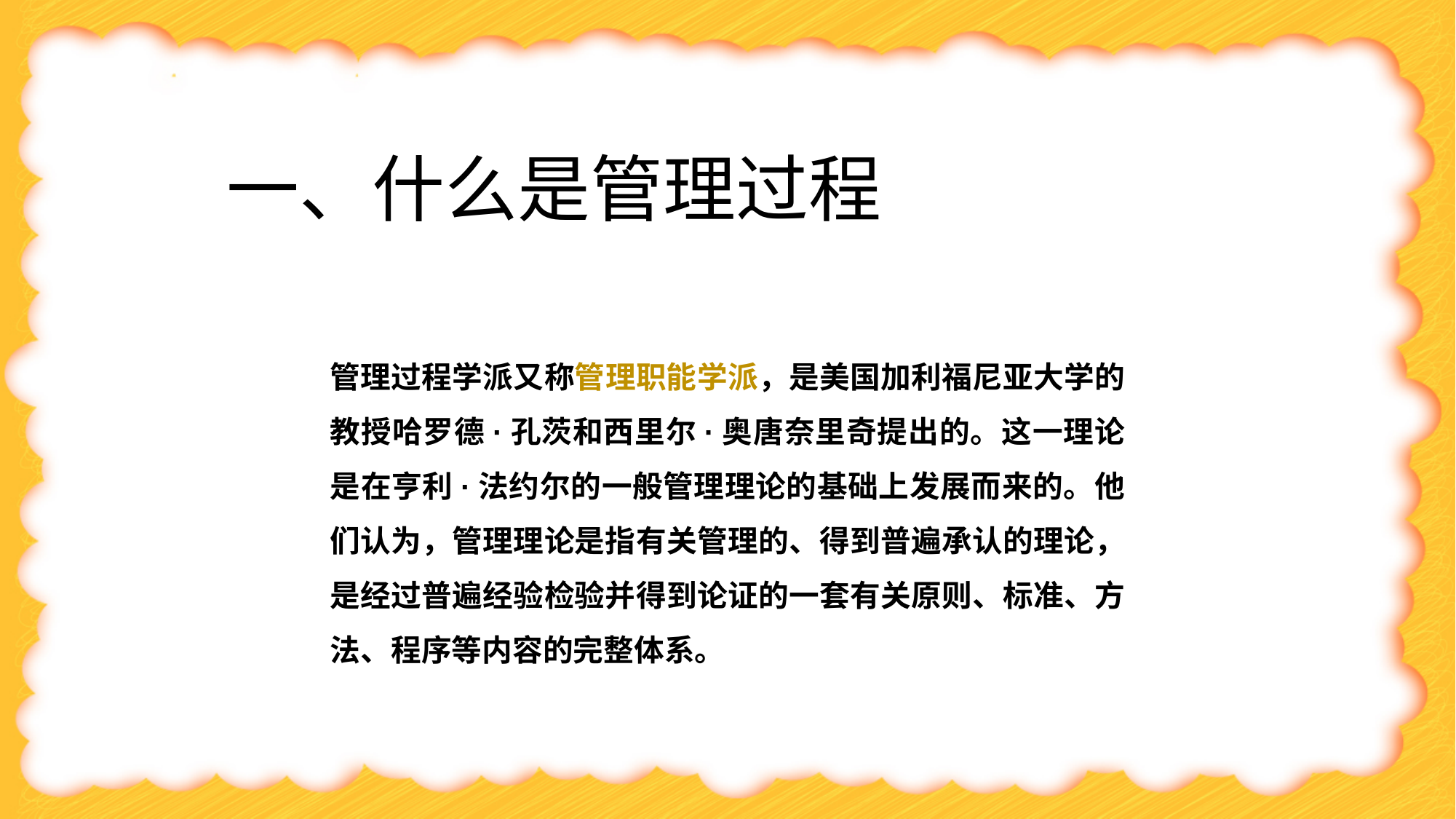

一、什么是管理过程
管理过程学派又称管理职能学派，是美国加利福尼亚大学的教授哈罗德·孔茨和西里尔·奥唐奈里奇提出的。这一理论是在亨利·法约尔的一般管理理论的基础上发展而来的。他们认为，管理理论是指有关管理的、得到普遍承认的理论，是经过普遍经验检验并得到论证的一套有关原则、标准、方法、程序等内容的完整体系。